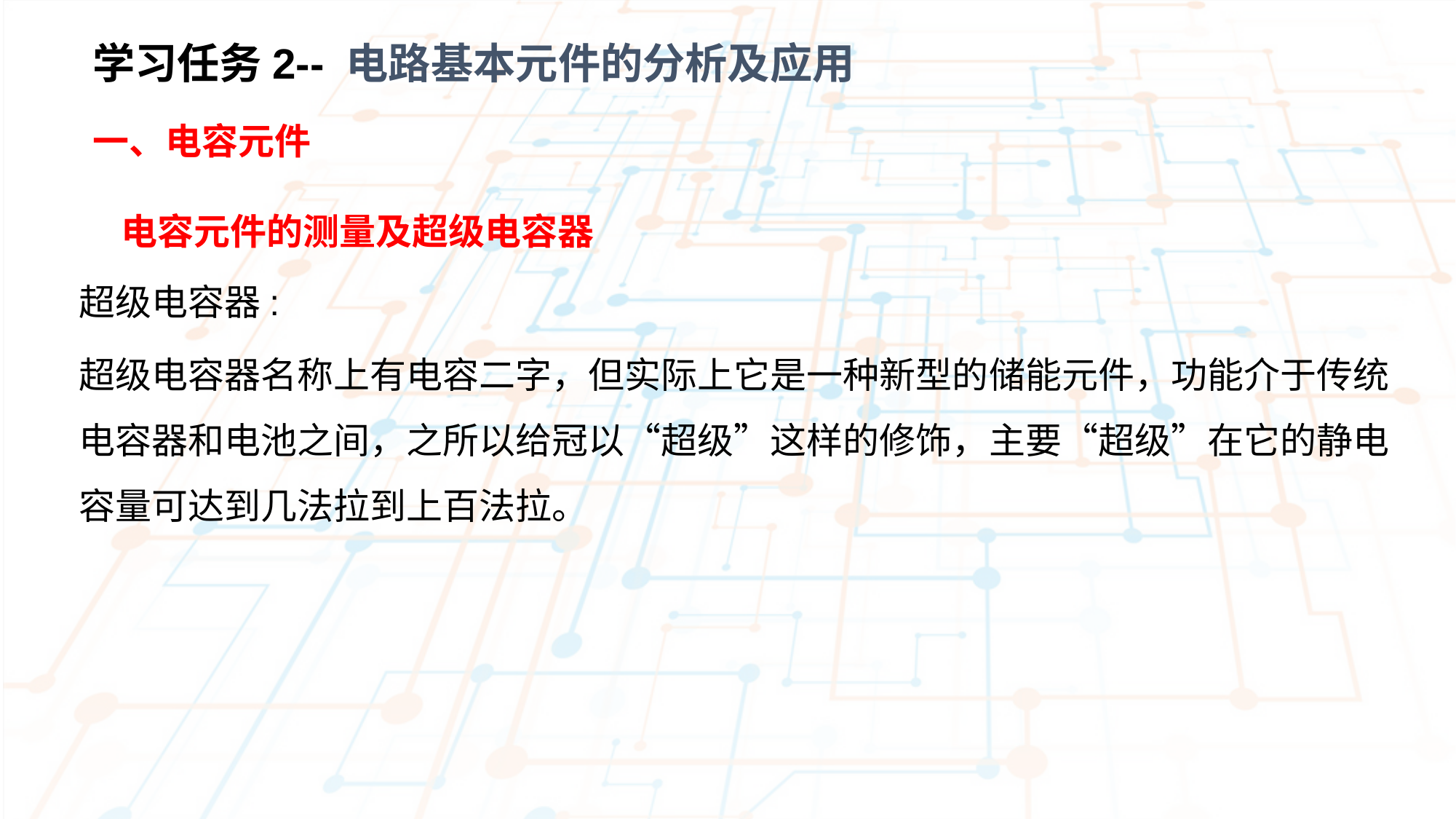

学习任务2-- 电路基本元件的分析及应用
一、电容元件

 电容元件的测量及超级电容器

超级电容器:
超级电容器名称上有电容二字，但实际上它是一种新型的储能元件，功能介于传统电容器和电池之间，之所以给冠以“超级”这样的修饰，主要“超级”在它的静电容量可达到几法拉到上百法拉。